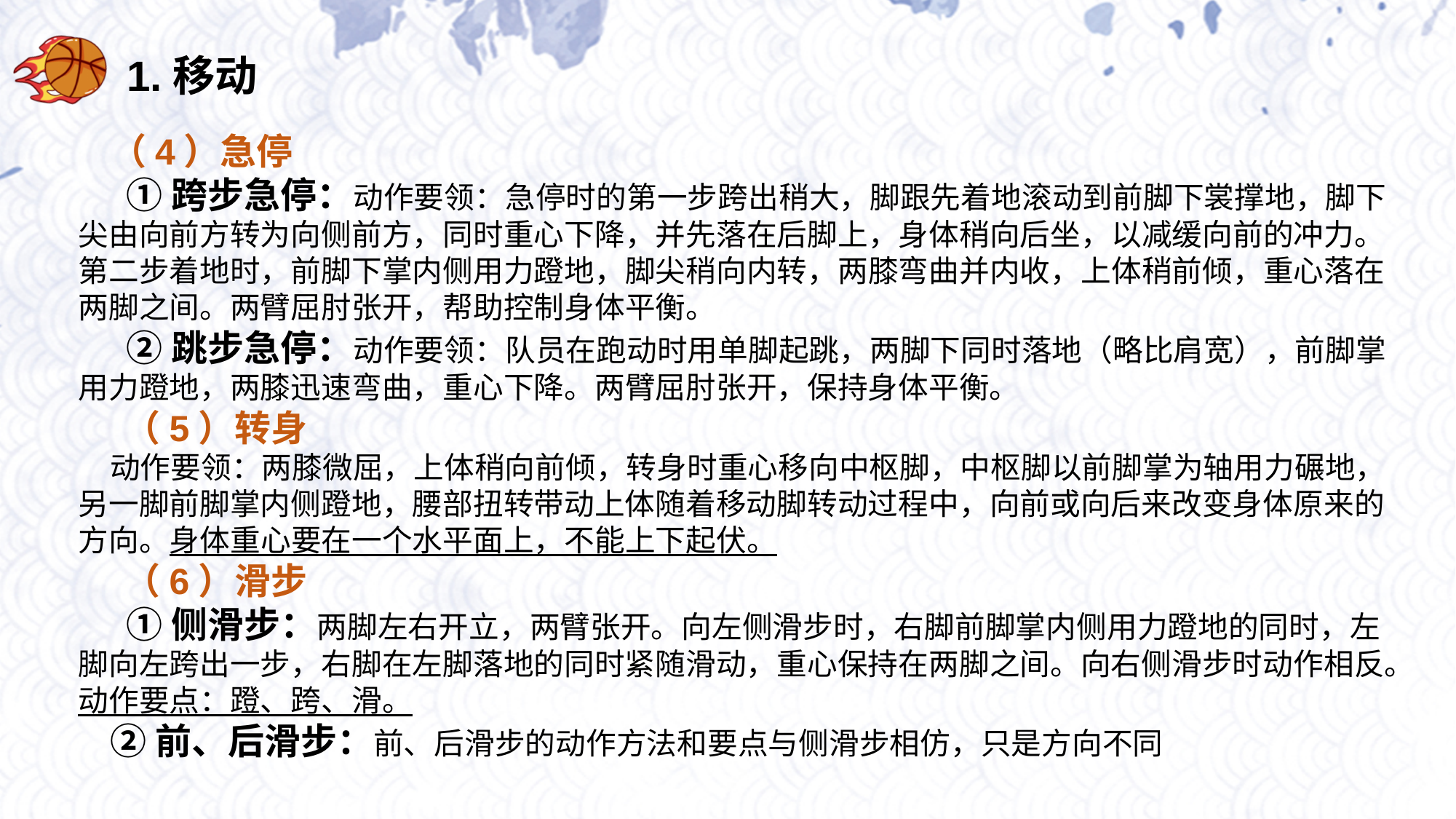

1.移动
（4）急停
  ①跨步急停：动作要领：急停时的第一步跨出稍大，脚跟先着地滚动到前脚下裳撑地，脚下尖由向前方转为向侧前方，同时重心下降，并先落在后脚上，身体稍向后坐，以减缓向前的冲力。第二步着地时，前脚下掌内侧用力蹬地，脚尖稍向内转，两膝弯曲并内收，上体稍前倾，重心落在两脚之间。两臂屈肘张开，帮助控制身体平衡。
  ②跳步急停：动作要领：队员在跑动时用单脚起跳，两脚下同时落地（略比肩宽），前脚掌用力蹬地，两膝迅速弯曲，重心下降。两臂屈肘张开，保持身体平衡。
 （5）转身
动作要领：两膝微屈，上体稍向前倾，转身时重心移向中枢脚，中枢脚以前脚掌为轴用力碾地，另一脚前脚掌内侧蹬地，腰部扭转带动上体随着移动脚转动过程中，向前或向后来改变身体原来的方向。身体重心要在一个水平面上，不能上下起伏。
 （6）滑步
  ①侧滑步：两脚左右开立，两臂张开。向左侧滑步时，右脚前脚掌内侧用力蹬地的同时，左脚向左跨出一步，右脚在左脚落地的同时紧随滑动，重心保持在两脚之间。向右侧滑步时动作相反。动作要点：蹬、跨、滑。
②前、后滑步：前、后滑步的动作方法和要点与侧滑步相仿，只是方向不同